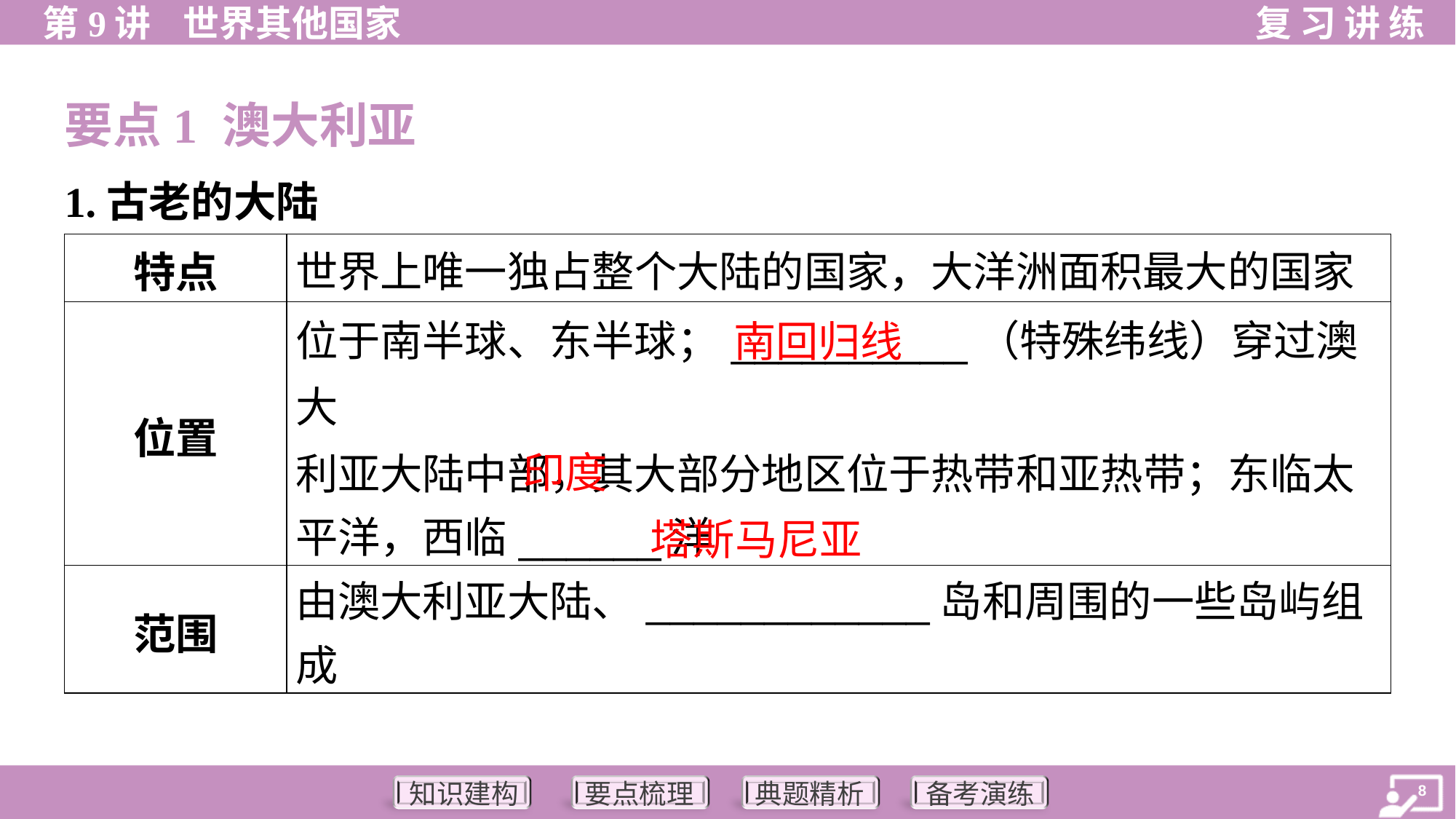

要点1 澳大利亚
1.古老的大陆
| 特点 | 世界上唯一独占整个大陆的国家，大洋洲面积最大的国家 |
| --- | --- |
| 位置 | 位于南半球、东半球；\_\_\_\_\_\_\_\_\_\_（特殊纬线）穿过澳大 利亚大陆中部，其大部分地区位于热带和亚热带；东临太 平洋，西临\_\_\_\_\_\_洋 |
| 范围 | 由澳大利亚大陆、\_\_\_\_\_\_\_\_\_\_\_\_岛和周围的一些岛屿组成 |
南回归线
印度
塔斯马尼亚